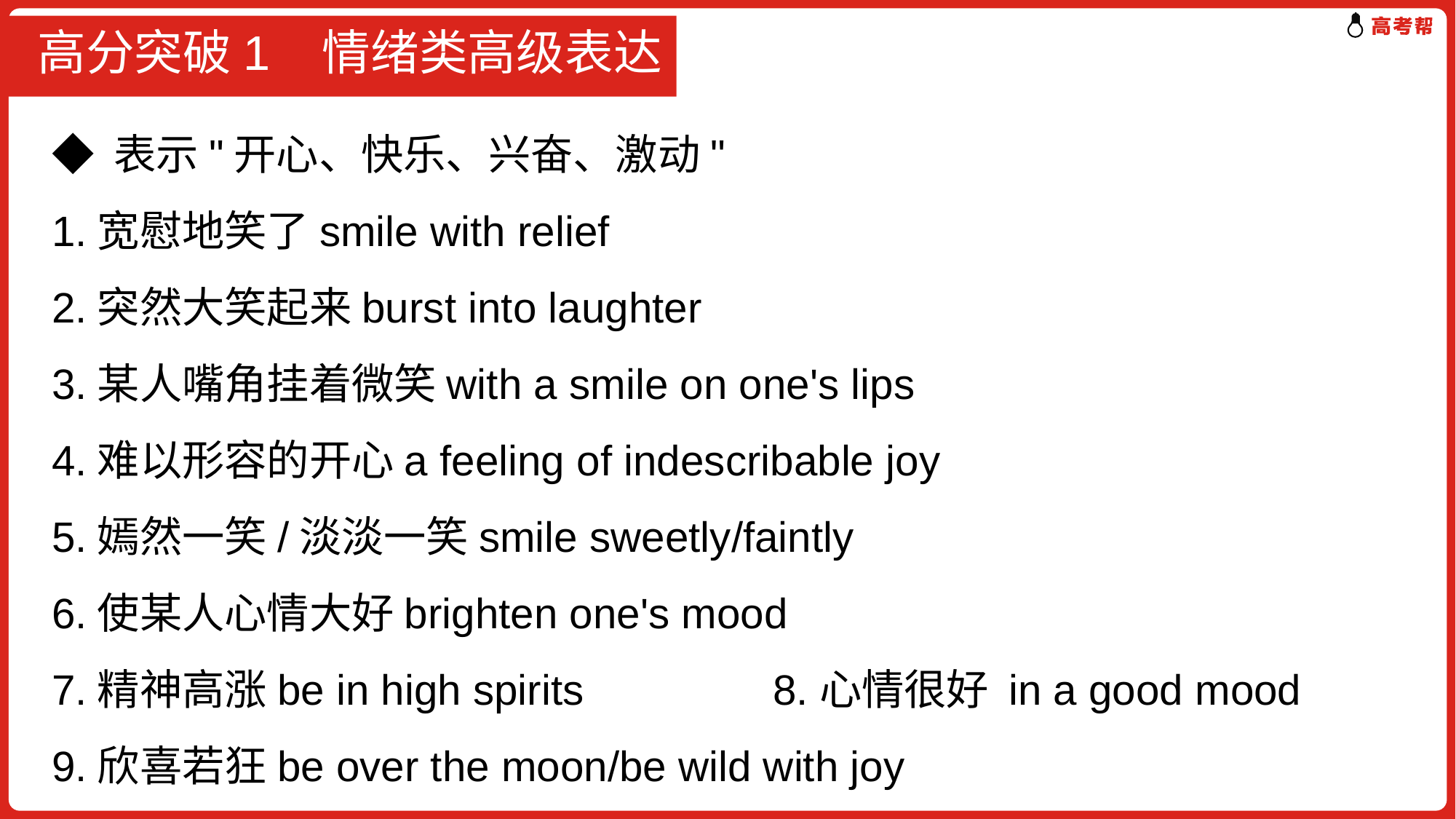

# 高分突破1   情绪类高级表达
◆ 表示"开心、快乐、兴奋、激动"
1.宽慰地笑了smile with relief
2.突然大笑起来burst into laughter
3.某人嘴角挂着微笑with a smile on one's lips
4.难以形容的开心a feeling of indescribable joy
5.嫣然一笑/淡淡一笑smile sweetly/faintly
6.使某人心情大好brighten one's mood
7.精神高涨be in high spirits                8.心情很好 in a good mood
9.欣喜若狂be over the moon/be wild with joy